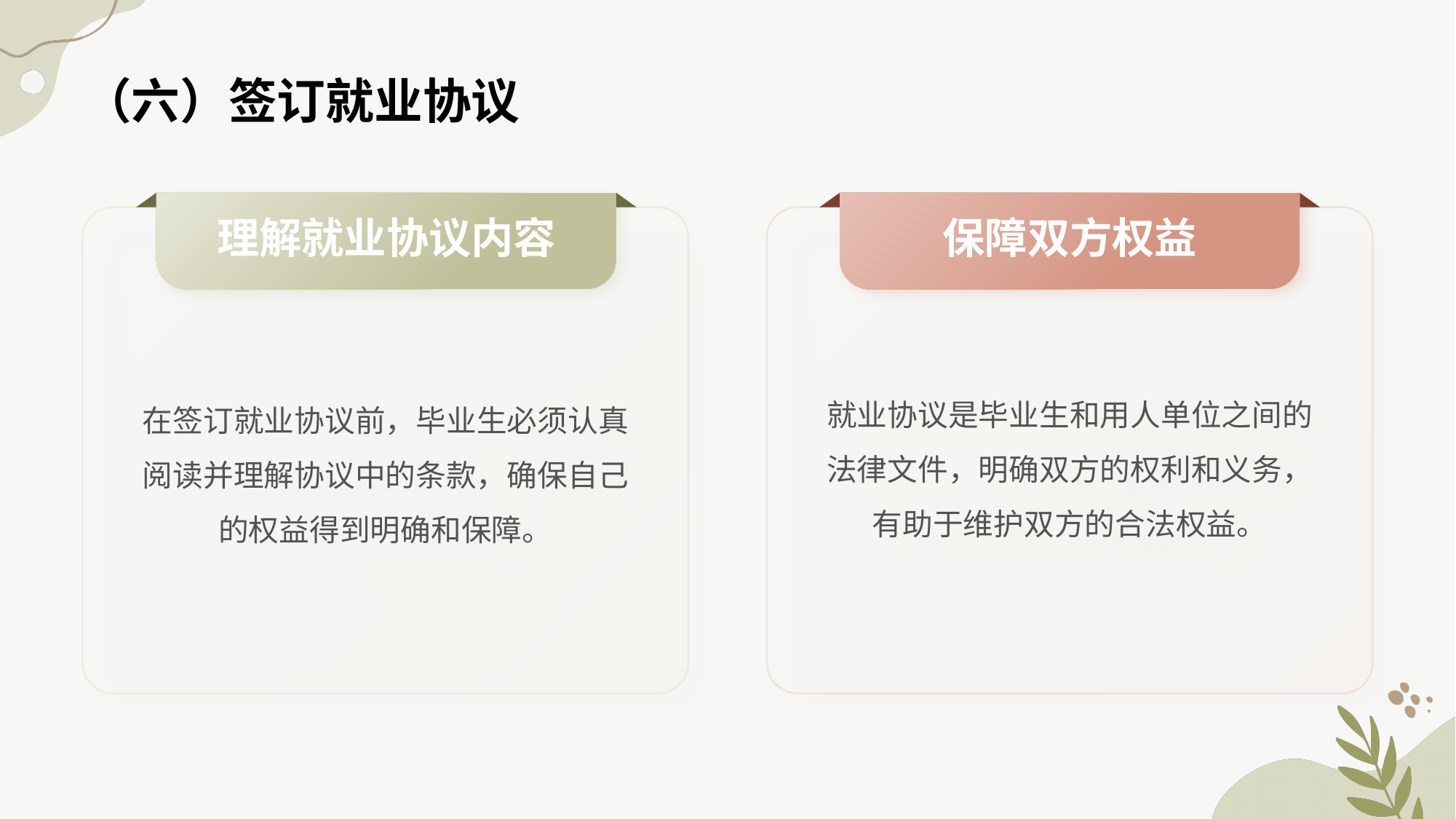

# （六）签订就业协议

理解就业协议内容

保障双方权益

在签订就业协议前，毕业生必须认真阅读并理解协议中的条款，确保自己的权益得到明确和保障。
就业协议是毕业生和用人单位之间的法律文件，明确双方的权利和义务，有助于维护双方的合法权益。